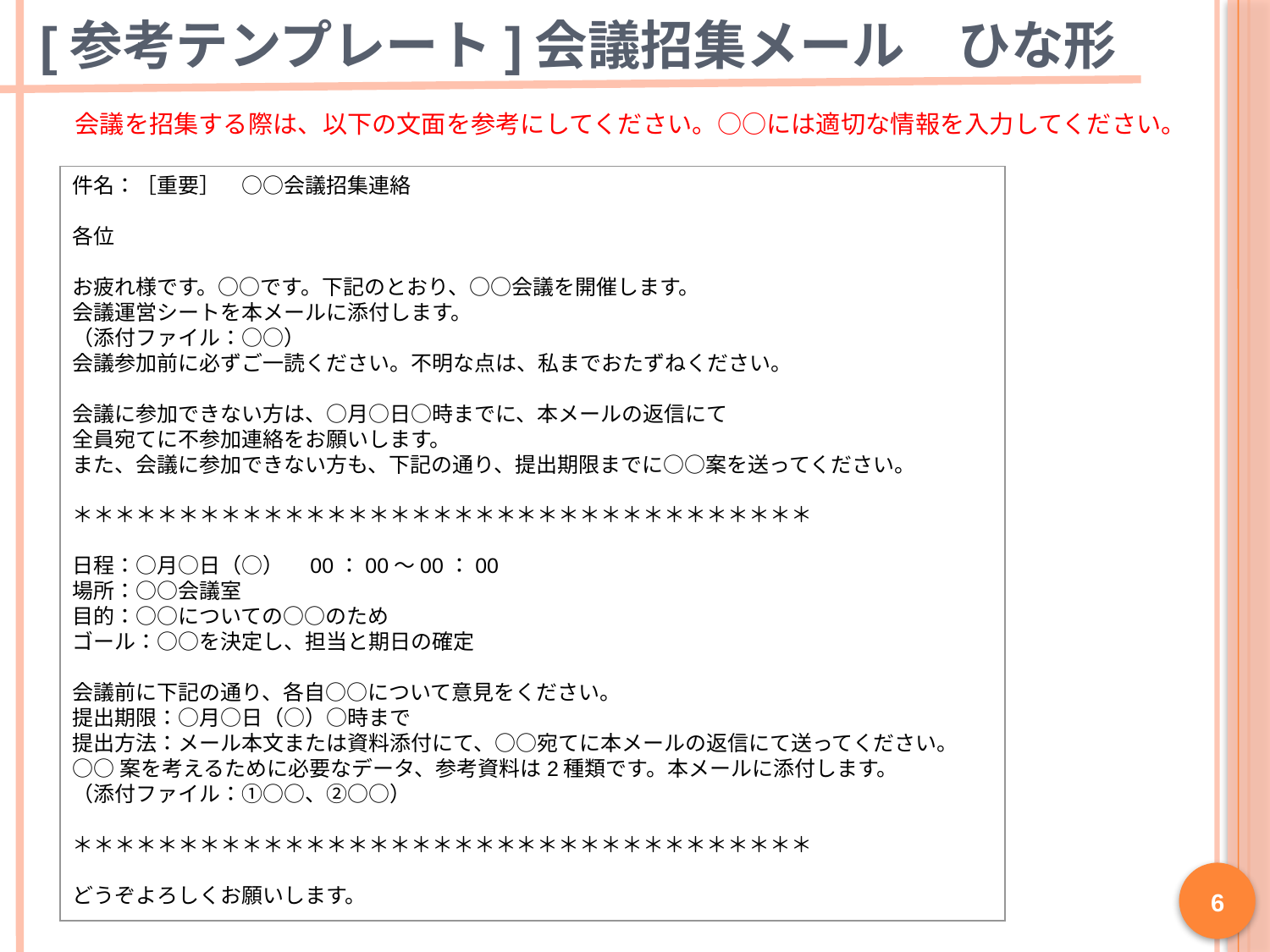

# [参考テンプレート]会議招集メール　ひな形
会議を招集する際は、以下の文面を参考にしてください。○○には適切な情報を入力してください。
件名：［重要］　○○会議招集連絡

各位

お疲れ様です。○○です。下記のとおり、○○会議を開催します。
会議運営シートを本メールに添付します。
（添付ファイル：○○）
会議参加前に必ずご一読ください。不明な点は、私までおたずねください。

会議に参加できない方は、○月○日○時までに、本メールの返信にて
全員宛てに不参加連絡をお願いします。
また、会議に参加できない方も、下記の通り、提出期限までに○○案を送ってください。

＊＊＊＊＊＊＊＊＊＊＊＊＊＊＊＊＊＊＊＊＊＊＊＊＊＊＊＊＊＊＊＊＊＊＊

日程：○月○日（○）　00：00～00：00
場所：○○会議室
目的：○○についての○○のため
ゴール：○○を決定し、担当と期日の確定

会議前に下記の通り、各自○○について意見をください。
提出期限：○月○日（○）○時まで
提出方法：メール本文または資料添付にて、○○宛てに本メールの返信にて送ってください。
○○案を考えるために必要なデータ、参考資料は2種類です。本メールに添付します。
（添付ファイル：①○○、②○○）

＊＊＊＊＊＊＊＊＊＊＊＊＊＊＊＊＊＊＊＊＊＊＊＊＊＊＊＊＊＊＊＊＊＊＊

どうぞよろしくお願いします。
6